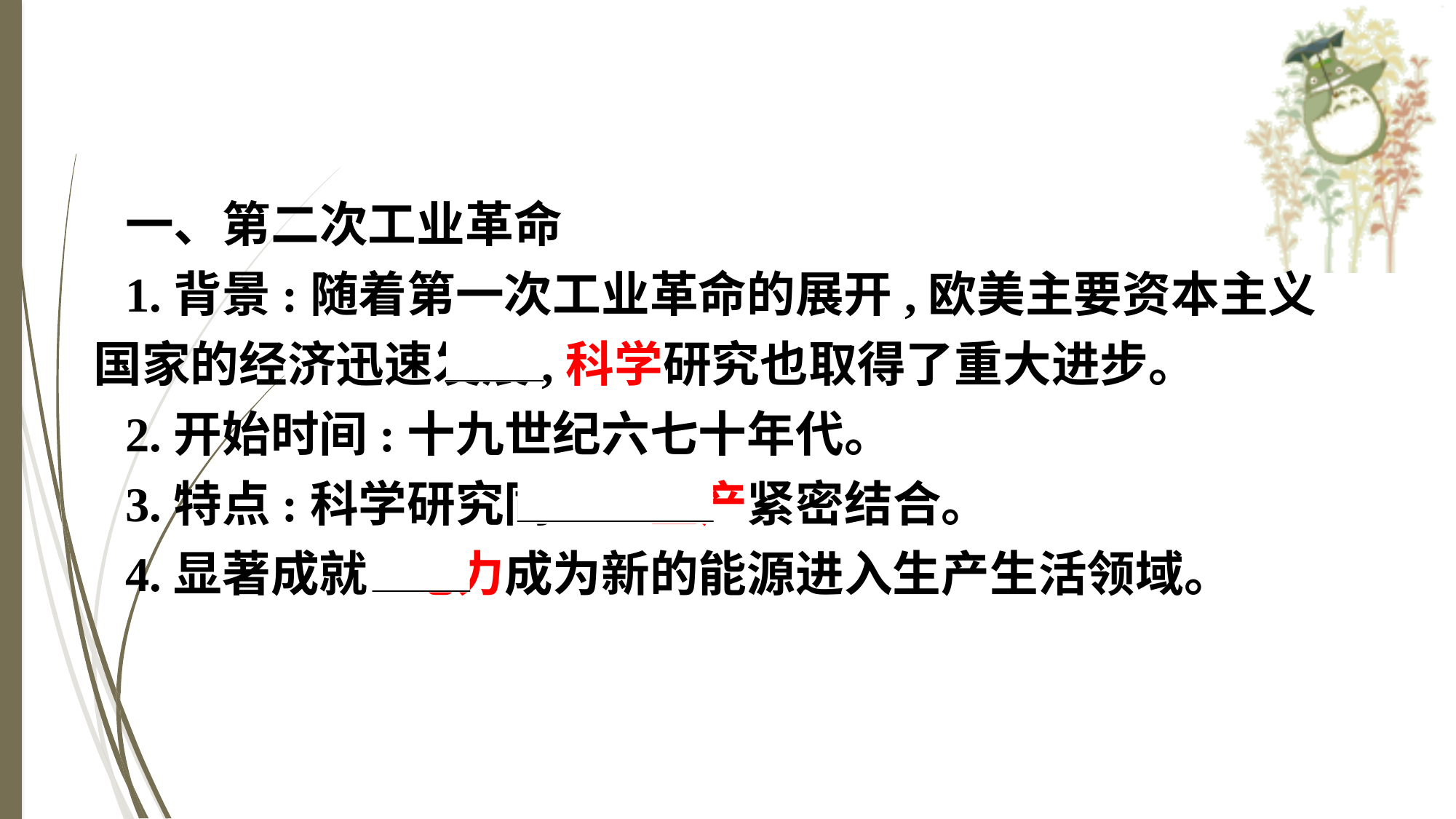

一、第二次工业革命
1.背景:随着第一次工业革命的展开,欧美主要资本主义国家的经济迅速发展,科学研究也取得了重大进步。
2.开始时间:十九世纪六七十年代。
3.特点:科学研究同工业生产紧密结合。
4.显著成就:电力成为新的能源进入生产生活领域。